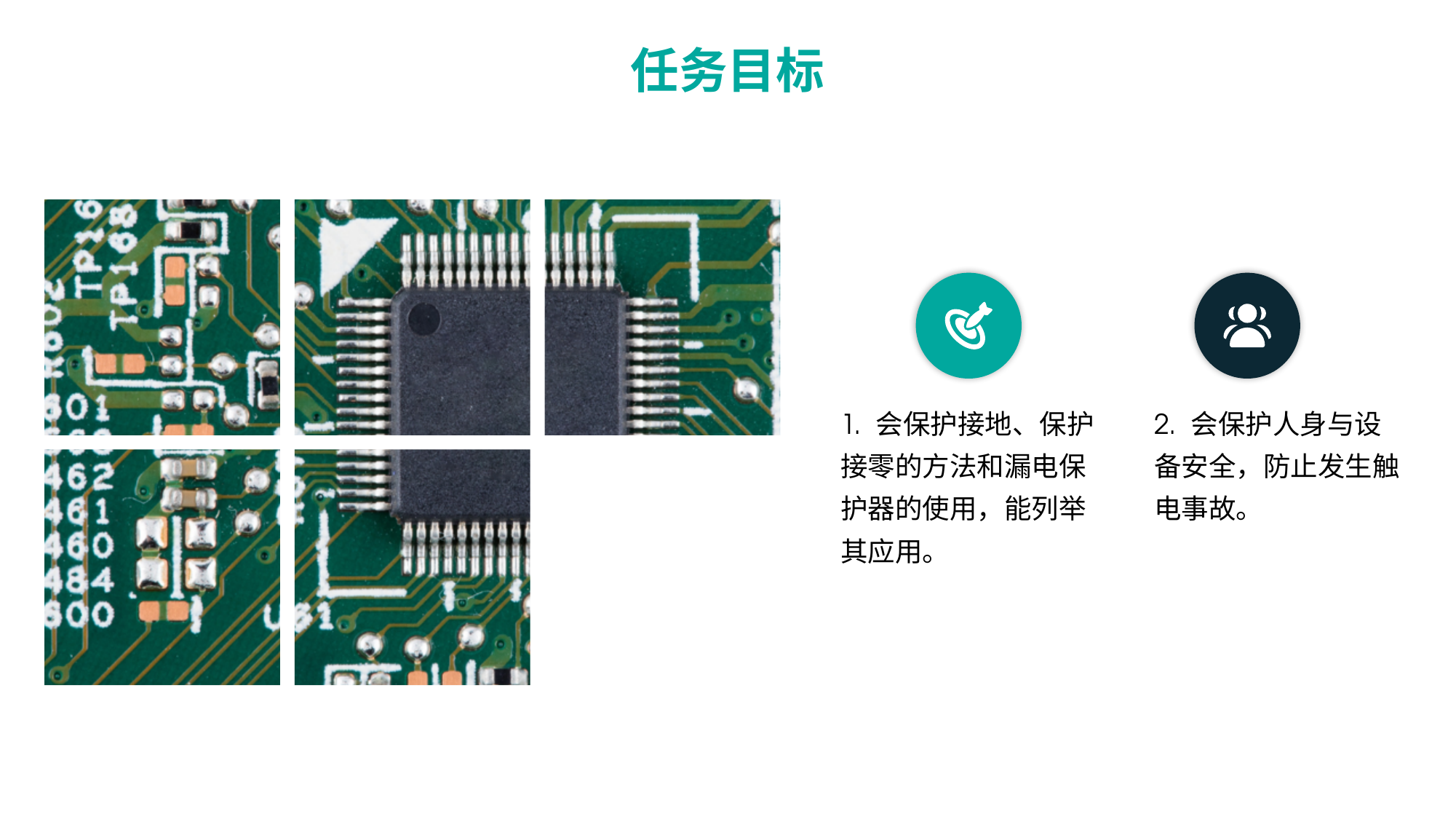

任务目标

1. 会保护接地、保护接零的方法和漏电保护器的使用，能列举其应用。
2. 会保护人身与设备安全，防止发生触电事故。